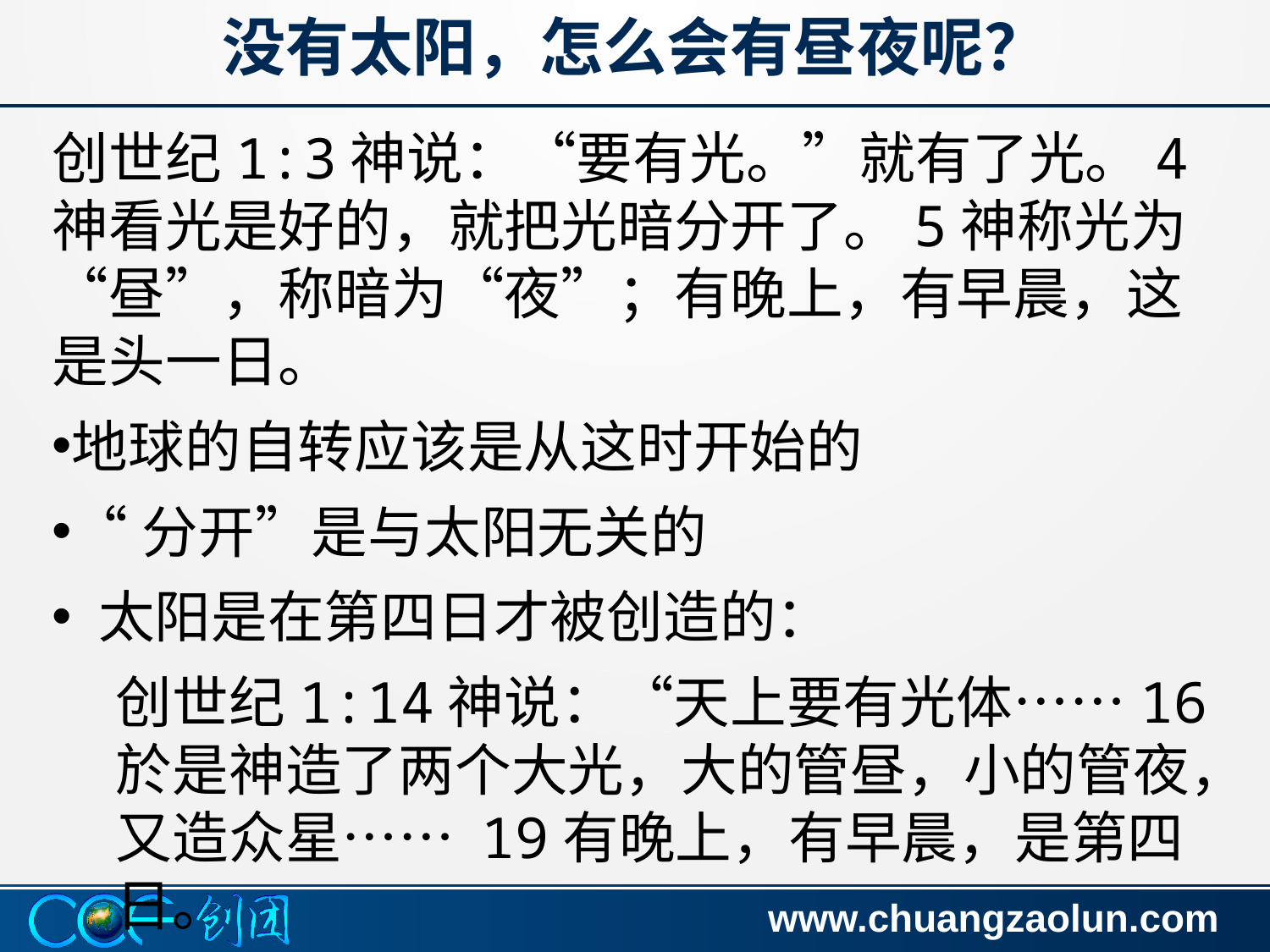

# 没有太阳，怎么会有昼夜呢？
创世纪1:3神说：“要有光。”就有了光。4神看光是好的，就把光暗分开了。5神称光为“昼”，称暗为“夜”；有晚上，有早晨，这是头一日。
地球的自转应该是从这时开始的
“分开”是与太阳无关的
 太阳是在第四日才被创造的：
创世纪1:14神说：“天上要有光体……16於是神造了两个大光，大的管昼，小的管夜，又造众星…… 19有晚上，有早晨，是第四日。